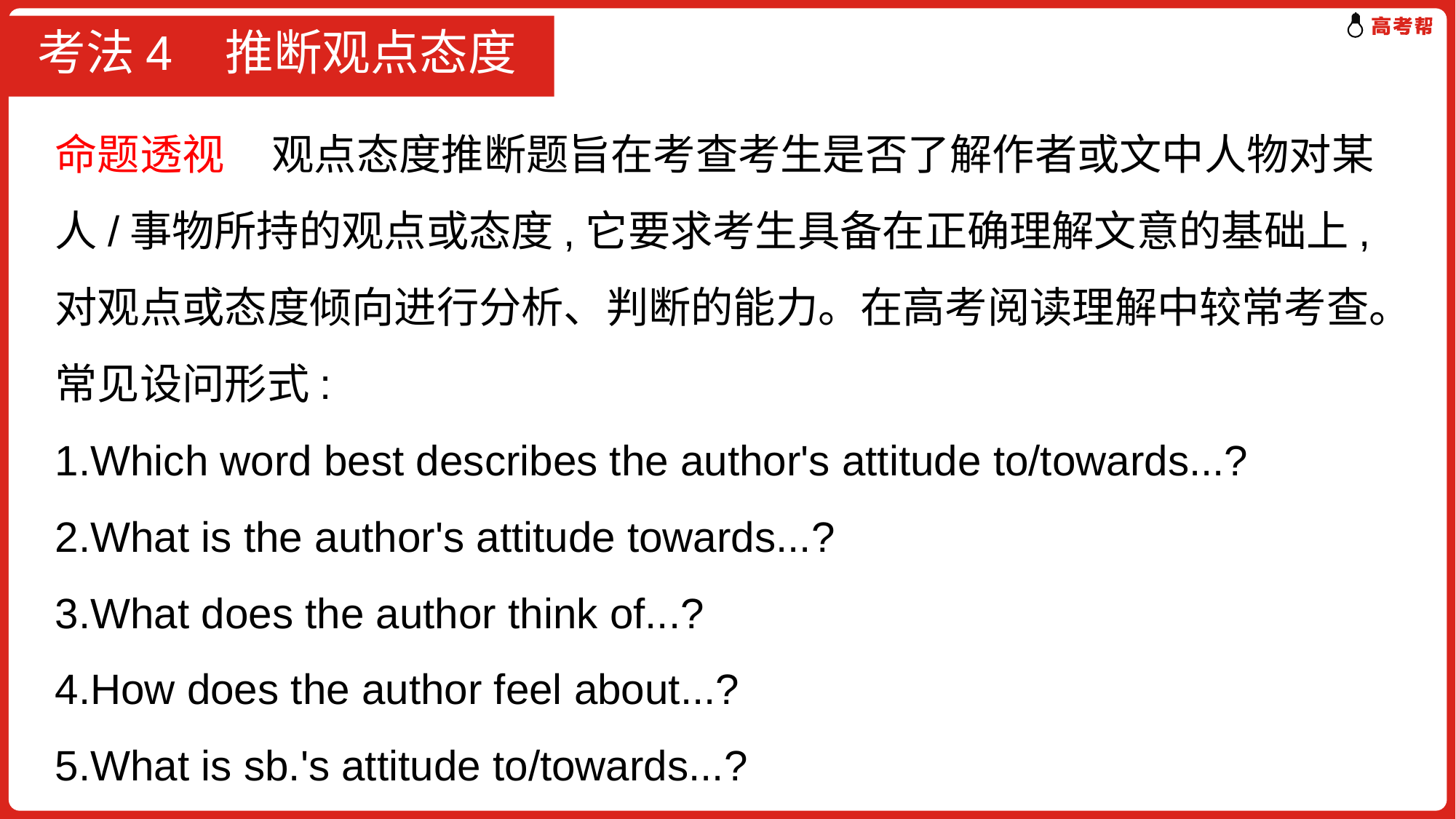

# 考法4   推断观点态度
命题透视     观点态度推断题旨在考查考生是否了解作者或文中人物对某人/事物所持的观点或态度,它要求考生具备在正确理解文意的基础上,对观点或态度倾向进行分析、判断的能力。在高考阅读理解中较常考查。常见设问形式:
1.Which word best describes the author's attitude to/towards...?
2.What is the author's attitude towards...?
3.What does the author think of...?
4.How does the author feel about...?
5.What is sb.'s attitude to/towards...?